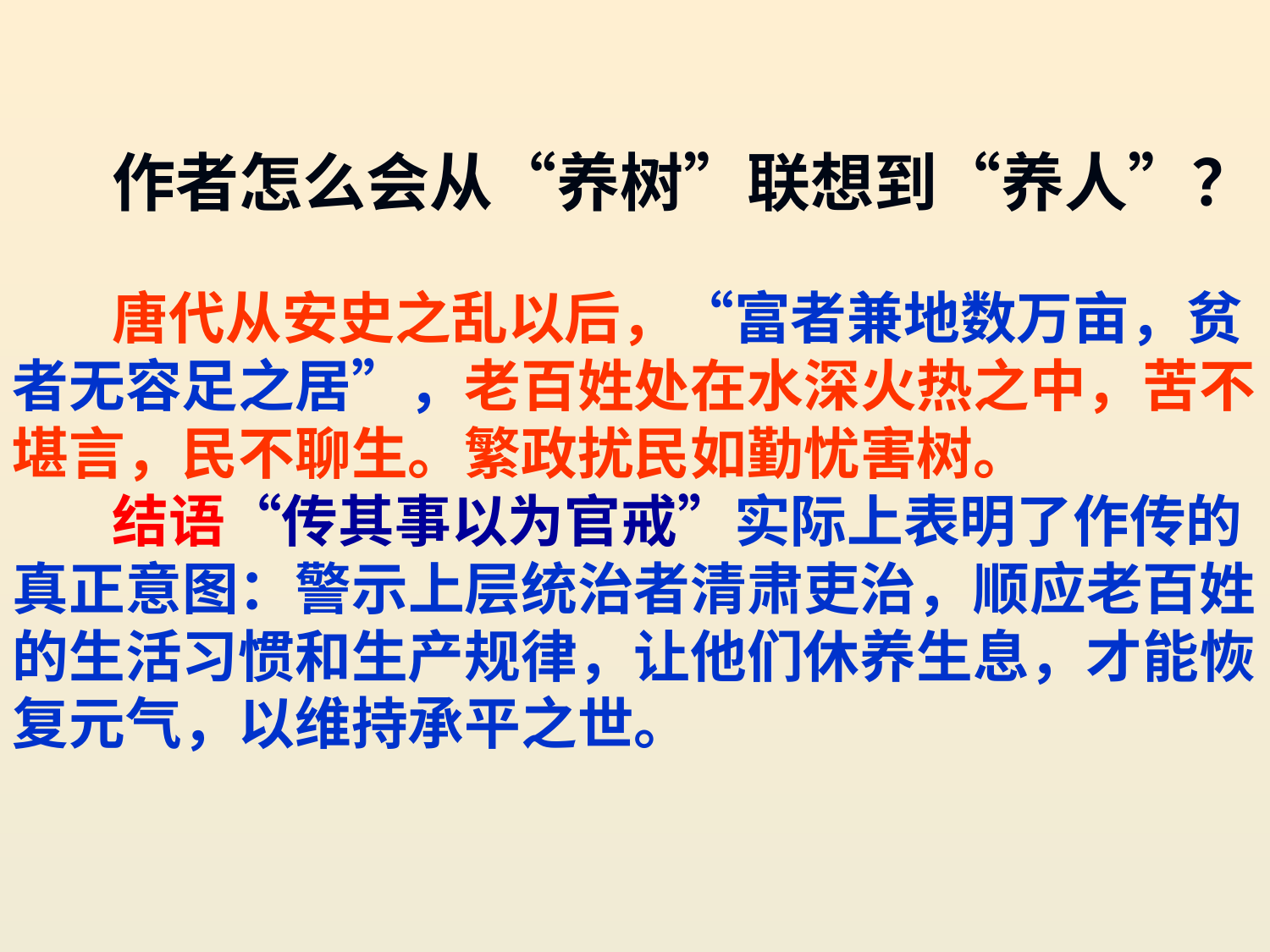

作者怎么会从“养树”联想到“养人”？
唐代从安史之乱以后，“富者兼地数万亩，贫者无容足之居”，老百姓处在水深火热之中，苦不堪言，民不聊生。繁政扰民如勤忧害树。
结语“传其事以为官戒”实际上表明了作传的真正意图：警示上层统治者清肃吏治，顺应老百姓的生活习惯和生产规律，让他们休养生息，才能恢复元气，以维持承平之世。